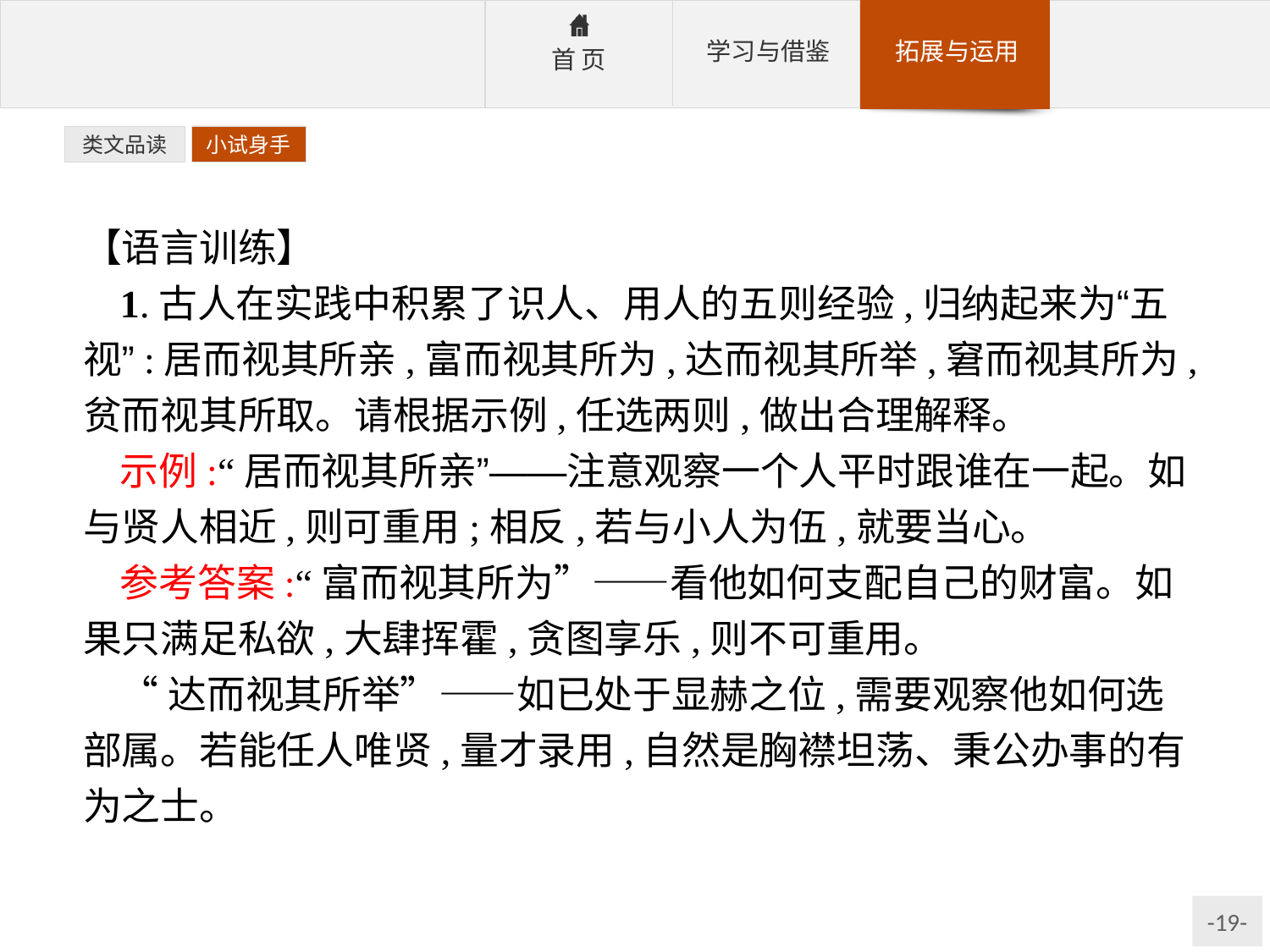

类文品读
小试身手
【语言训练】
1.古人在实践中积累了识人、用人的五则经验,归纳起来为“五视”:居而视其所亲,富而视其所为,达而视其所举,窘而视其所为,贫而视其所取。请根据示例,任选两则,做出合理解释。
示例:“居而视其所亲”——注意观察一个人平时跟谁在一起。如与贤人相近,则可重用;相反,若与小人为伍,就要当心。
参考答案:“富而视其所为”——看他如何支配自己的财富。如果只满足私欲,大肆挥霍,贪图享乐,则不可重用。
“达而视其所举”——如已处于显赫之位,需要观察他如何选部属。若能任人唯贤,量才录用,自然是胸襟坦荡、秉公办事的有为之士。